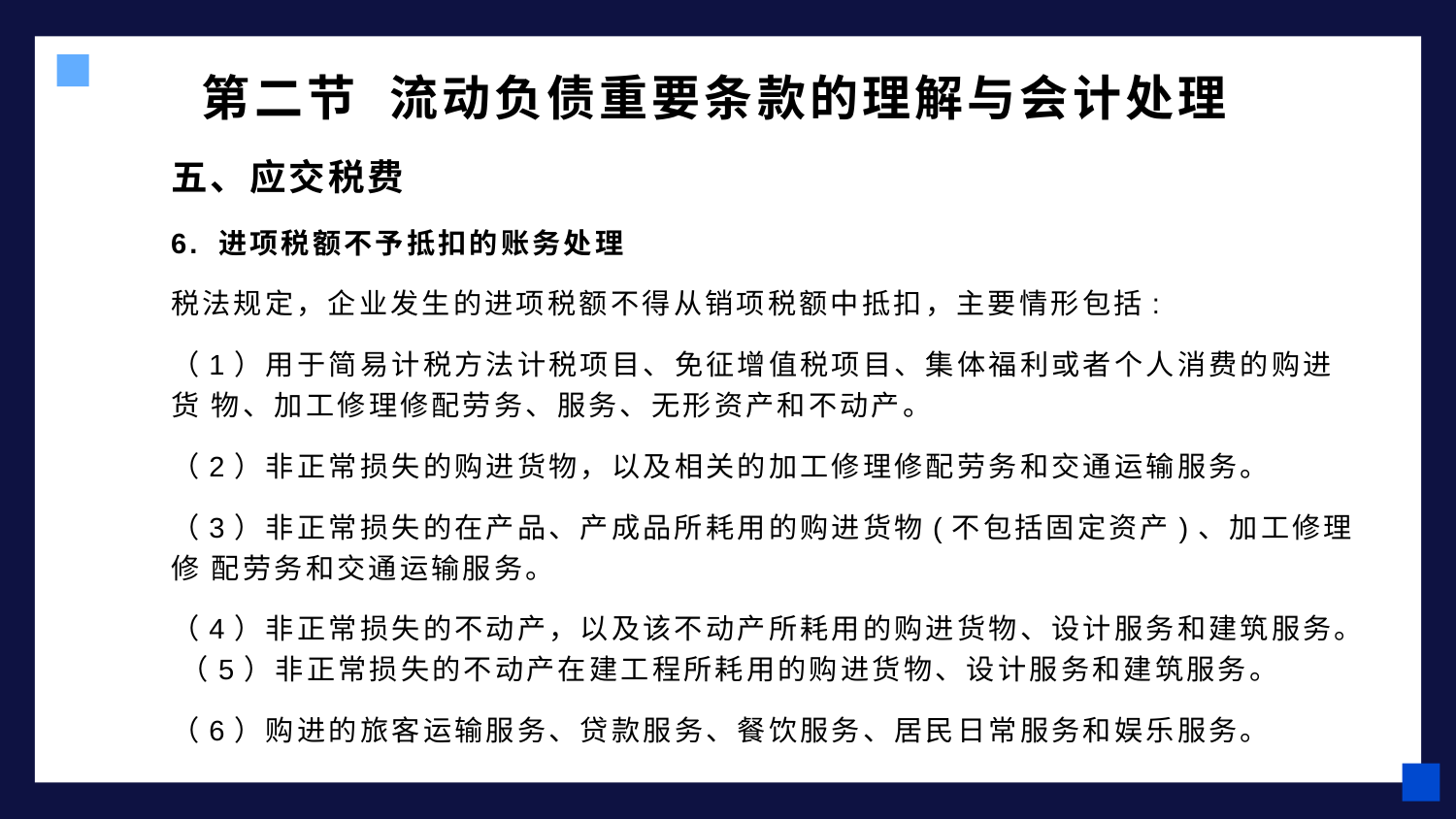

# 第二节  流动负债重要条款的理解与会计处理
五、应交税费
6. 进项税额不予抵扣的账务处理
税法规定，企业发生的进项税额不得从销项税额中抵扣，主要情形包括:
（1）用于简易计税方法计税项目、免征增值税项目、集体福利或者个人消费的购进货 物、加工修理修配劳务、服务、无形资产和不动产。
（2）非正常损失的购进货物，以及相关的加工修理修配劳务和交通运输服务。
（3）非正常损失的在产品、产成品所耗用的购进货物(不包括固定资产)、加工修理修 配劳务和交通运输服务。
（4）非正常损失的不动产，以及该不动产所耗用的购进货物、设计服务和建筑服务。 （5）非正常损失的不动产在建工程所耗用的购进货物、设计服务和建筑服务。
（6）购进的旅客运输服务、贷款服务、餐饮服务、居民日常服务和娱乐服务。